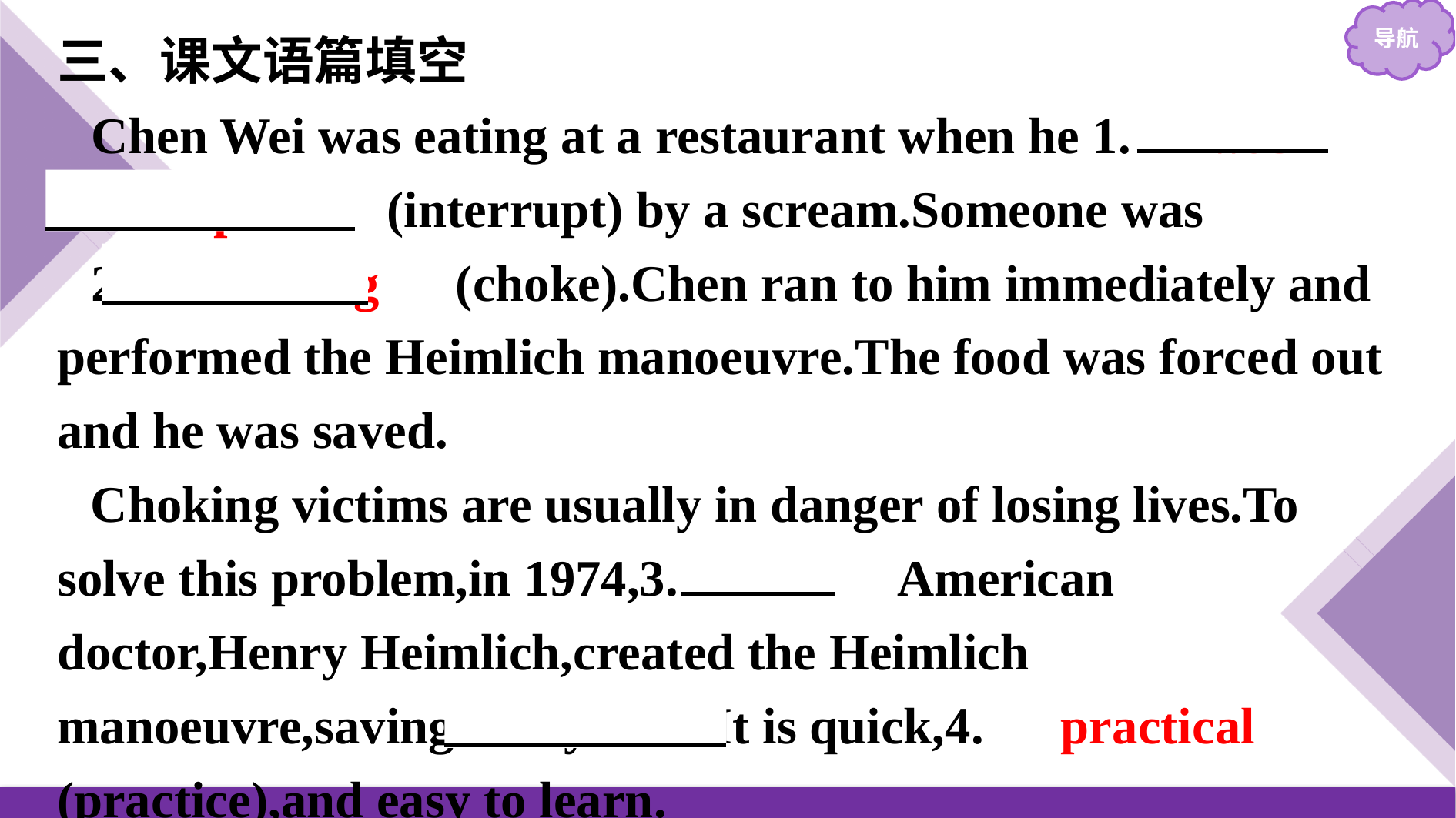

三、课文语篇填空
Chen Wei was eating at a restaurant when he 1.　was interrupted　(interrupt) by a scream.Someone was
2.　choking　(choke).Chen ran to him immediately and performed the Heimlich manoeuvre.The food was forced out and he was saved.
Choking victims are usually in danger of losing lives.To solve this problem,in 1974,3.　an　 American doctor,Henry Heimlich,created the Heimlich manoeuvre,saving many lives.It is quick,4.　practical　(practice),and easy to learn.